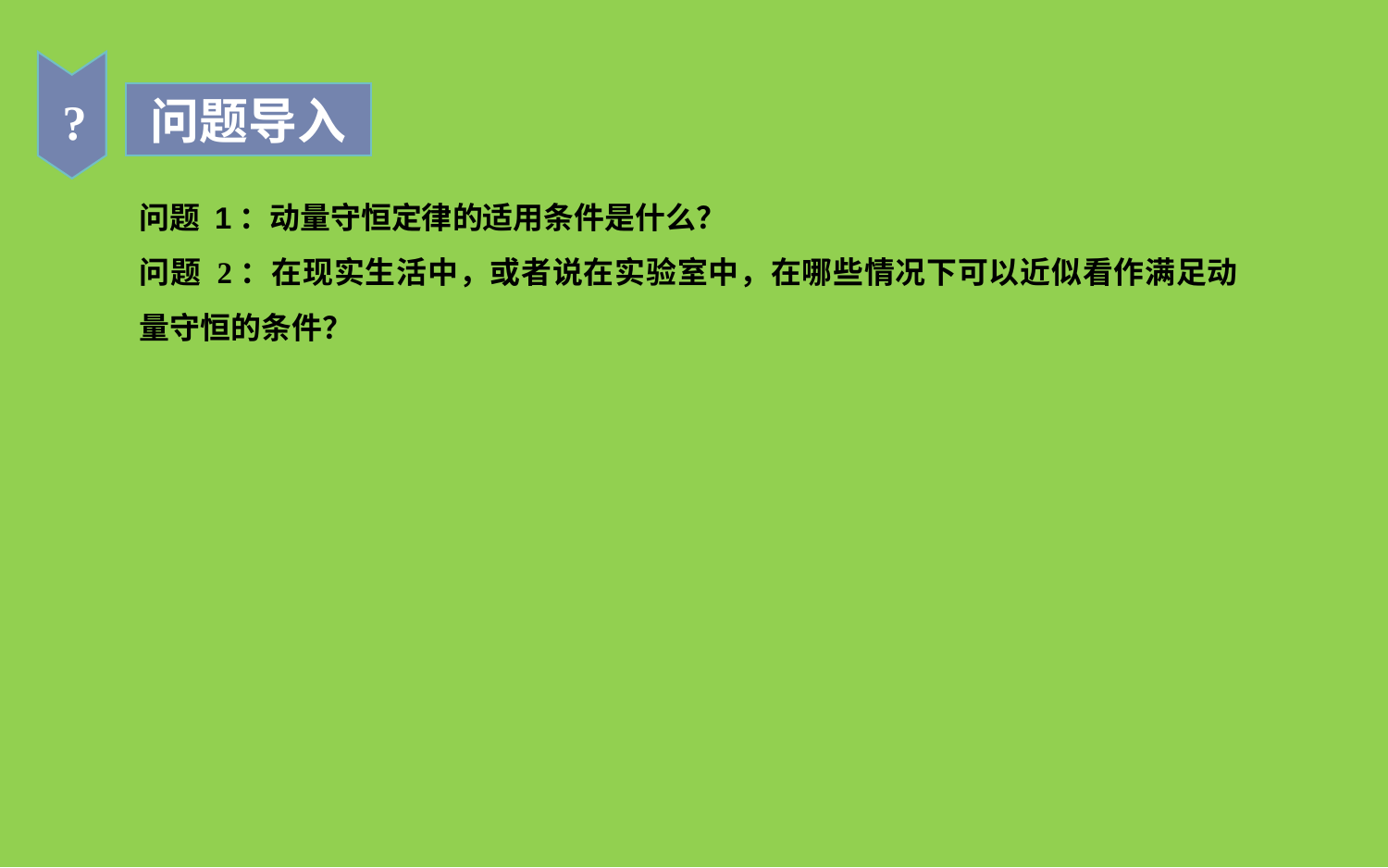

?
问题导入
问题 1：动量守恒定律的适用条件是什么？
问题 2：在现实生活中，或者说在实验室中，在哪些情况下可以近似看作满足动量守恒的条件？